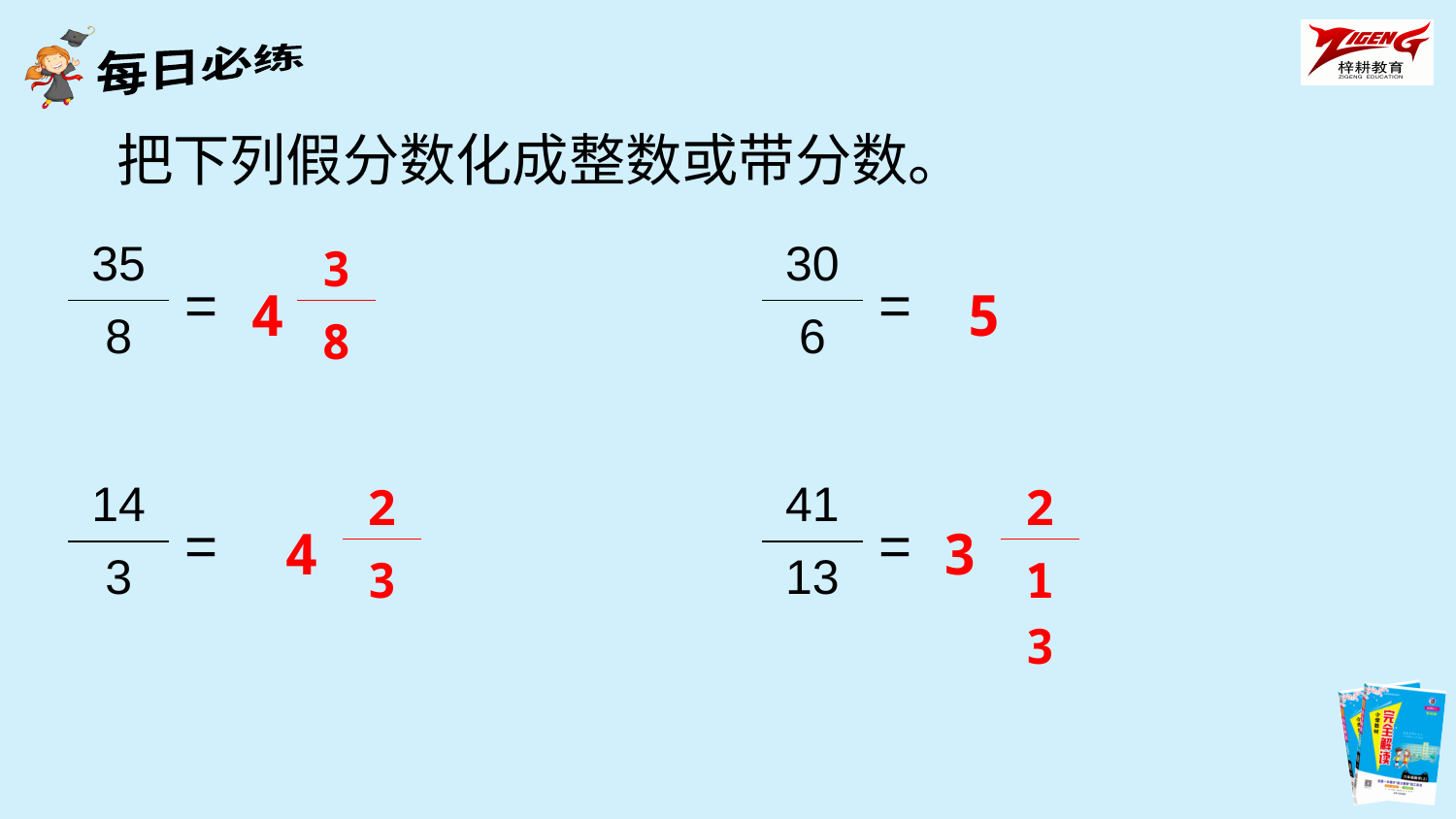

把下列假分数化成整数或带分数。
| 35 |
| --- |
| 8 |
| 3 |
| --- |
| 8 |
| 30 |
| --- |
| 6 |
4
5
=
=
| 2 |
| --- |
| 3 |
| 2 |
| --- |
| 13 |
| 14 |
| --- |
| 3 |
| 41 |
| --- |
| 13 |
4
3
=
=